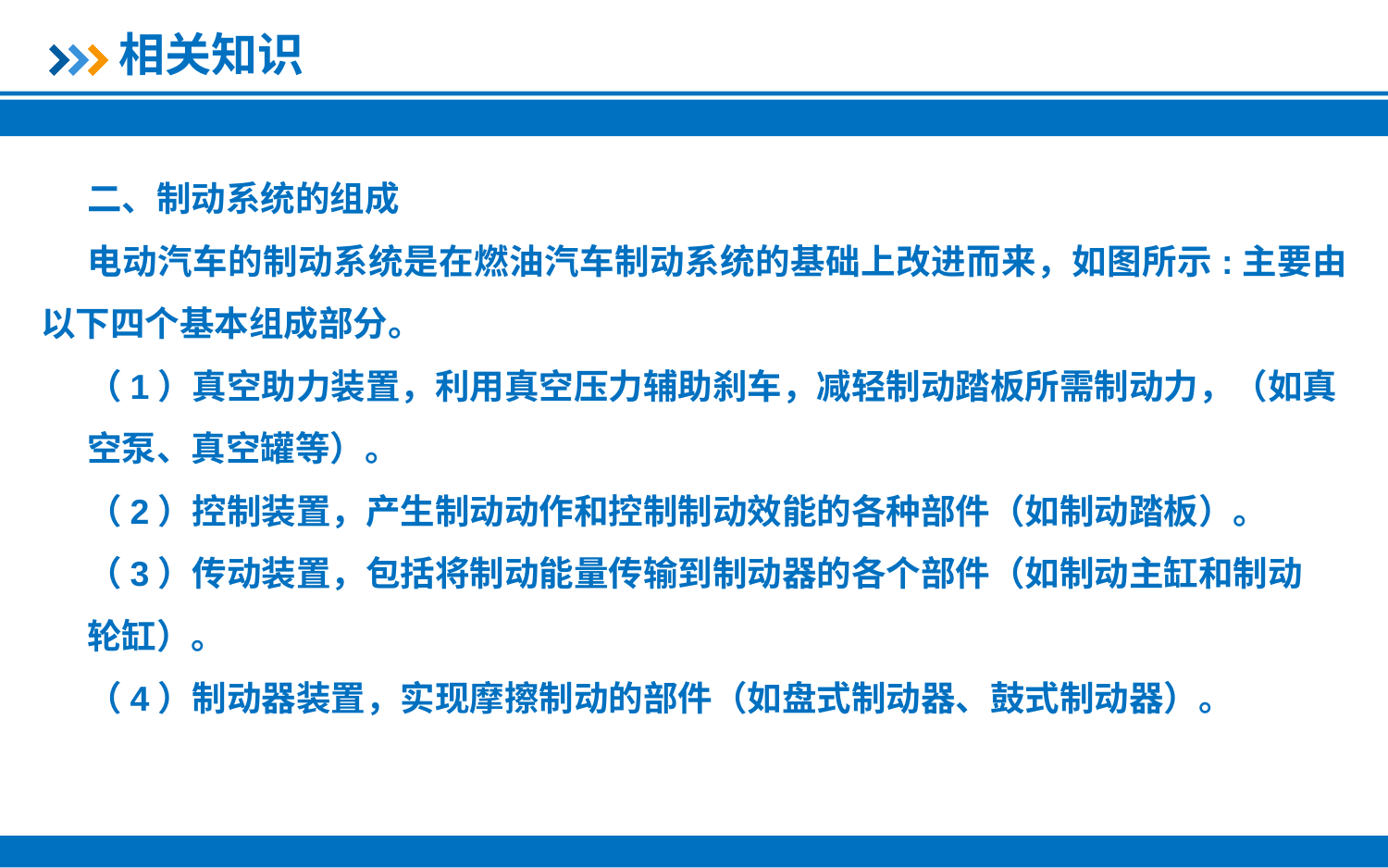

相关知识
二、制动系统的组成
电动汽车的制动系统是在燃油汽车制动系统的基础上改进而来，如图所示:主要由以下四个基本组成部分。
（1）真空助力装置，利用真空压力辅助刹车，减轻制动踏板所需制动力，（如真
空泵、真空罐等）。
（2）控制装置，产生制动动作和控制制动效能的各种部件（如制动踏板）。
（3）传动装置，包括将制动能量传输到制动器的各个部件（如制动主缸和制动
轮缸）。
（4）制动器装置，实现摩擦制动的部件（如盘式制动器、鼓式制动器）。